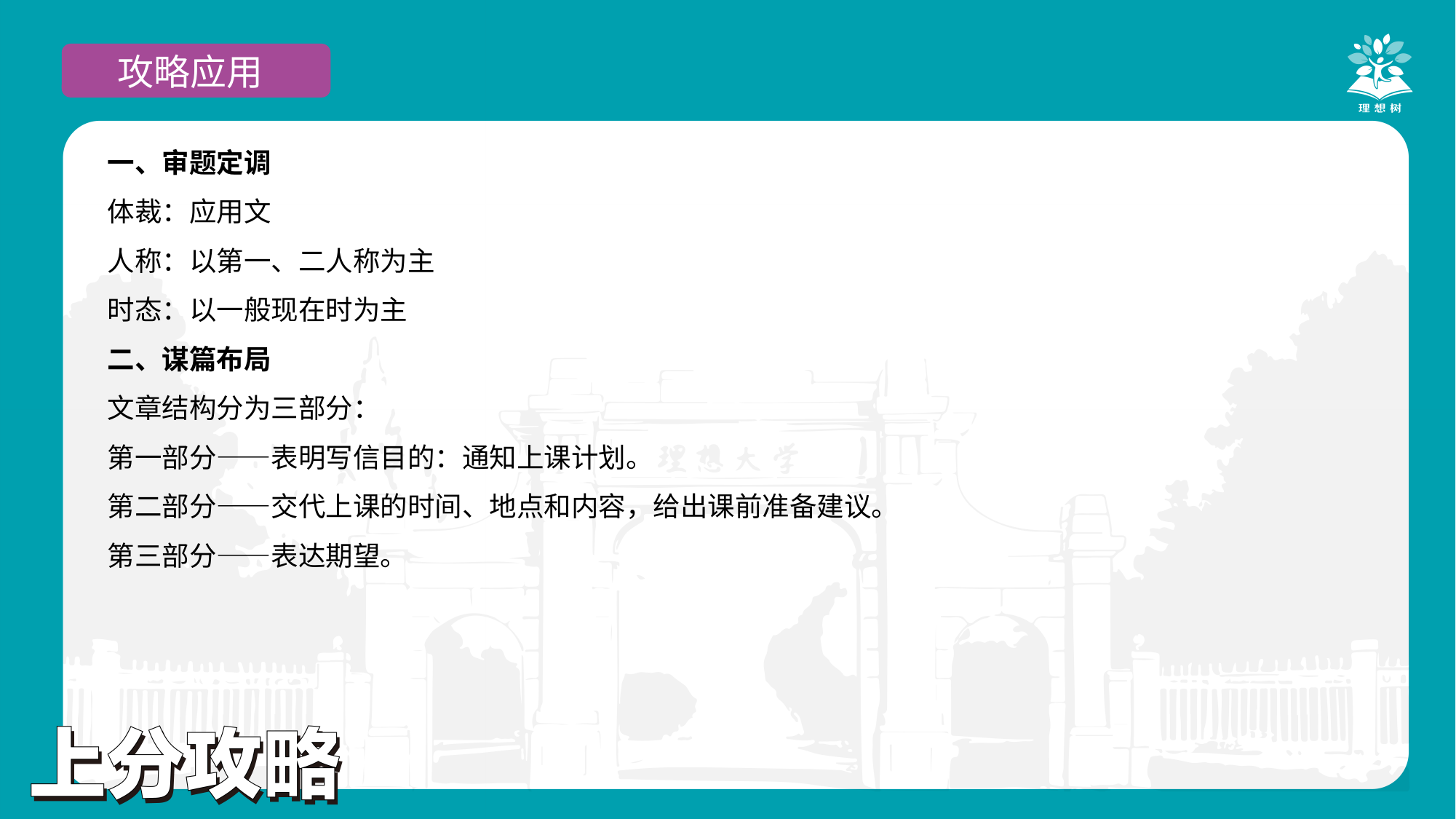

攻略应用
一、审题定调
体裁：应用文
人称：以第一、二人称为主
时态：以一般现在时为主
二、谋篇布局
文章结构分为三部分：
第一部分——表明写信目的：通知上课计划。
第二部分——交代上课的时间、地点和内容，给出课前准备建议。
第三部分——表达期望。